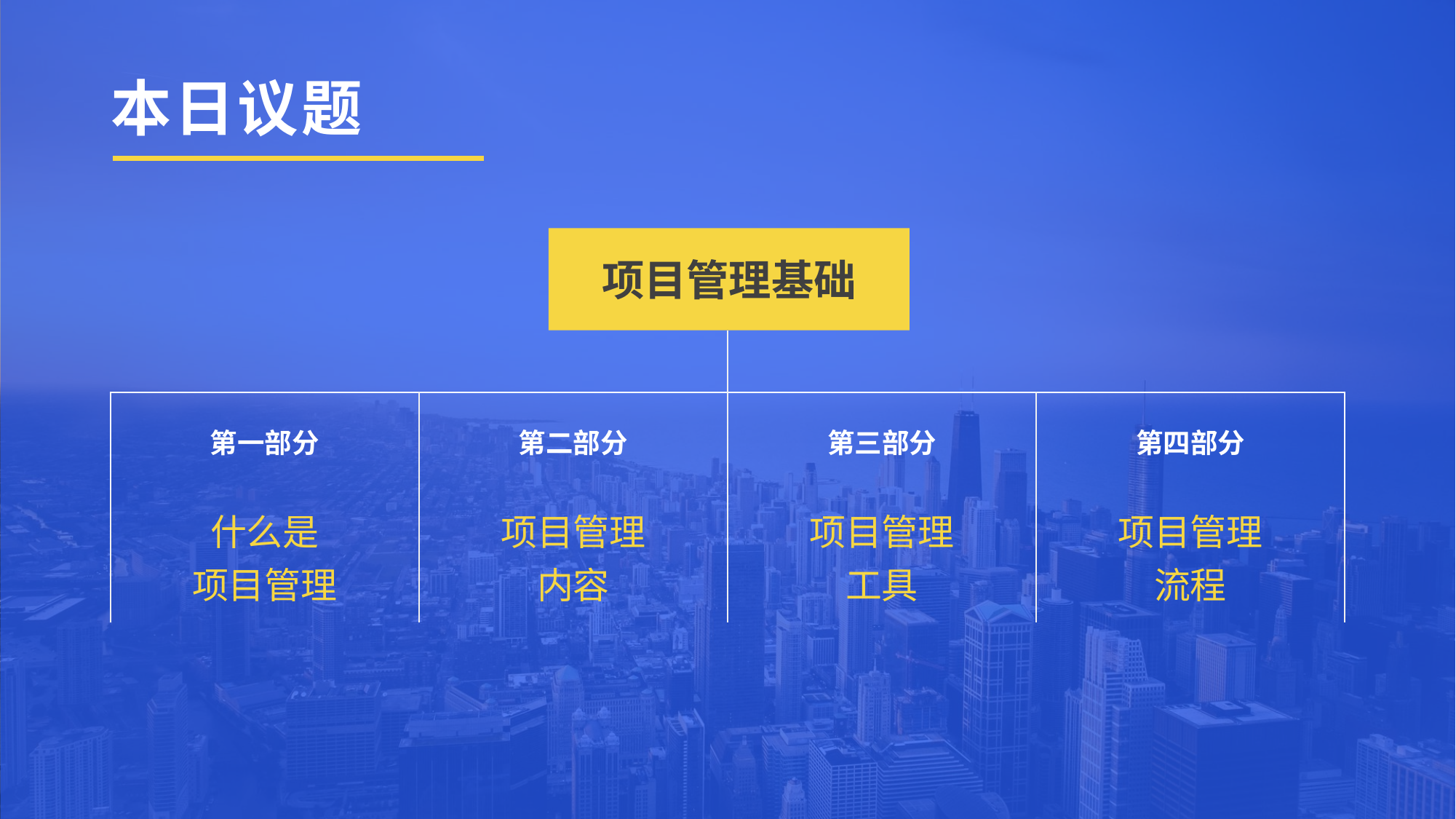

本日议题
项目管理基础
| 第一部分 | 第二部分 | 第三部分 | 第四部分 |
| --- | --- | --- | --- |
| 什么是 项目管理 | 项目管理 内容 | 项目管理 工具 | 项目管理 流程 |